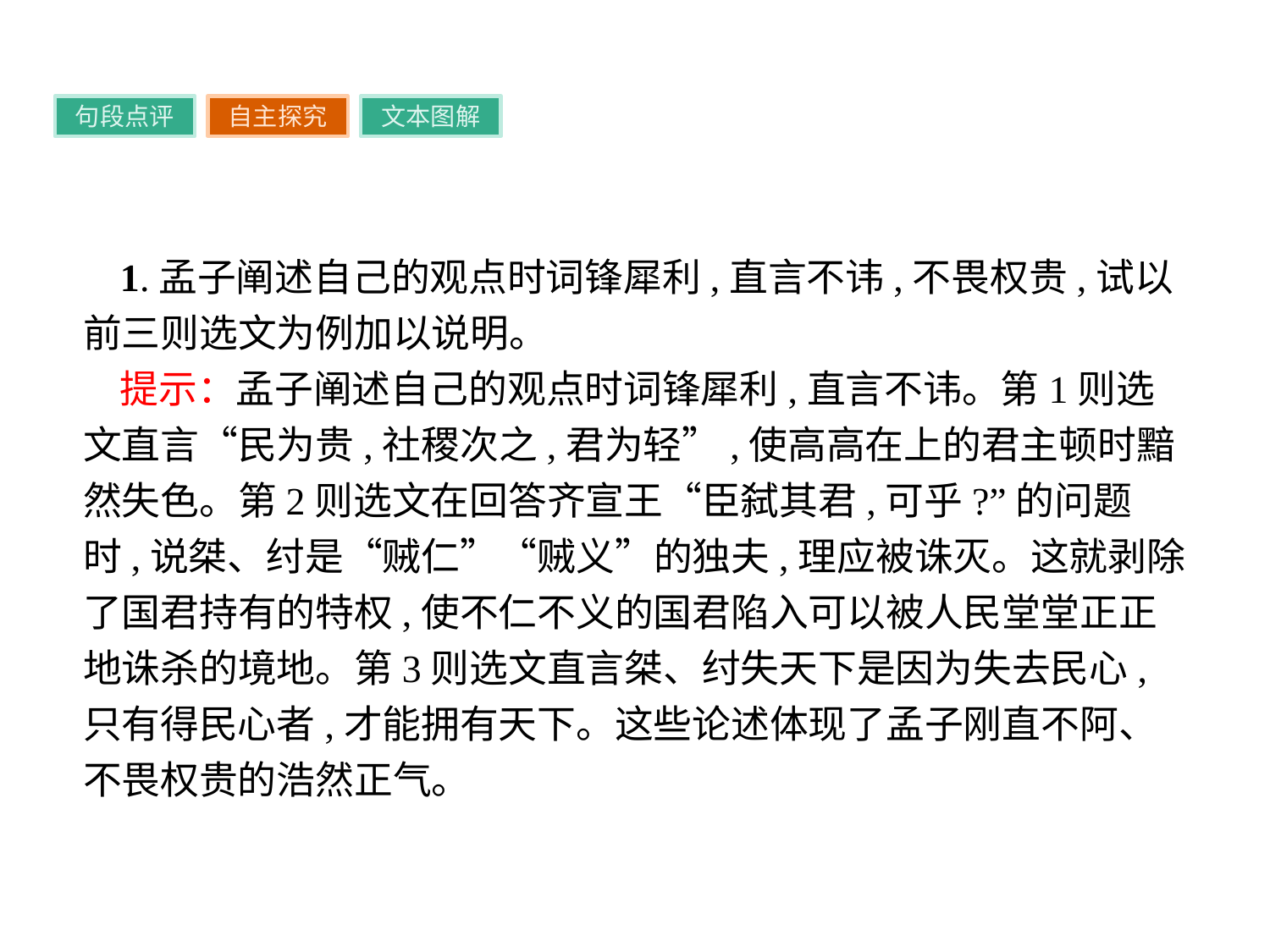

句段点评
自主探究
文本图解
1.孟子阐述自己的观点时词锋犀利,直言不讳,不畏权贵,试以前三则选文为例加以说明。
提示：孟子阐述自己的观点时词锋犀利,直言不讳。第1则选文直言“民为贵,社稷次之,君为轻”,使高高在上的君主顿时黯然失色。第2则选文在回答齐宣王“臣弑其君,可乎?”的问题时,说桀、纣是“贼仁”“贼义”的独夫,理应被诛灭。这就剥除了国君持有的特权,使不仁不义的国君陷入可以被人民堂堂正正地诛杀的境地。第3则选文直言桀、纣失天下是因为失去民心,只有得民心者,才能拥有天下。这些论述体现了孟子刚直不阿、不畏权贵的浩然正气。